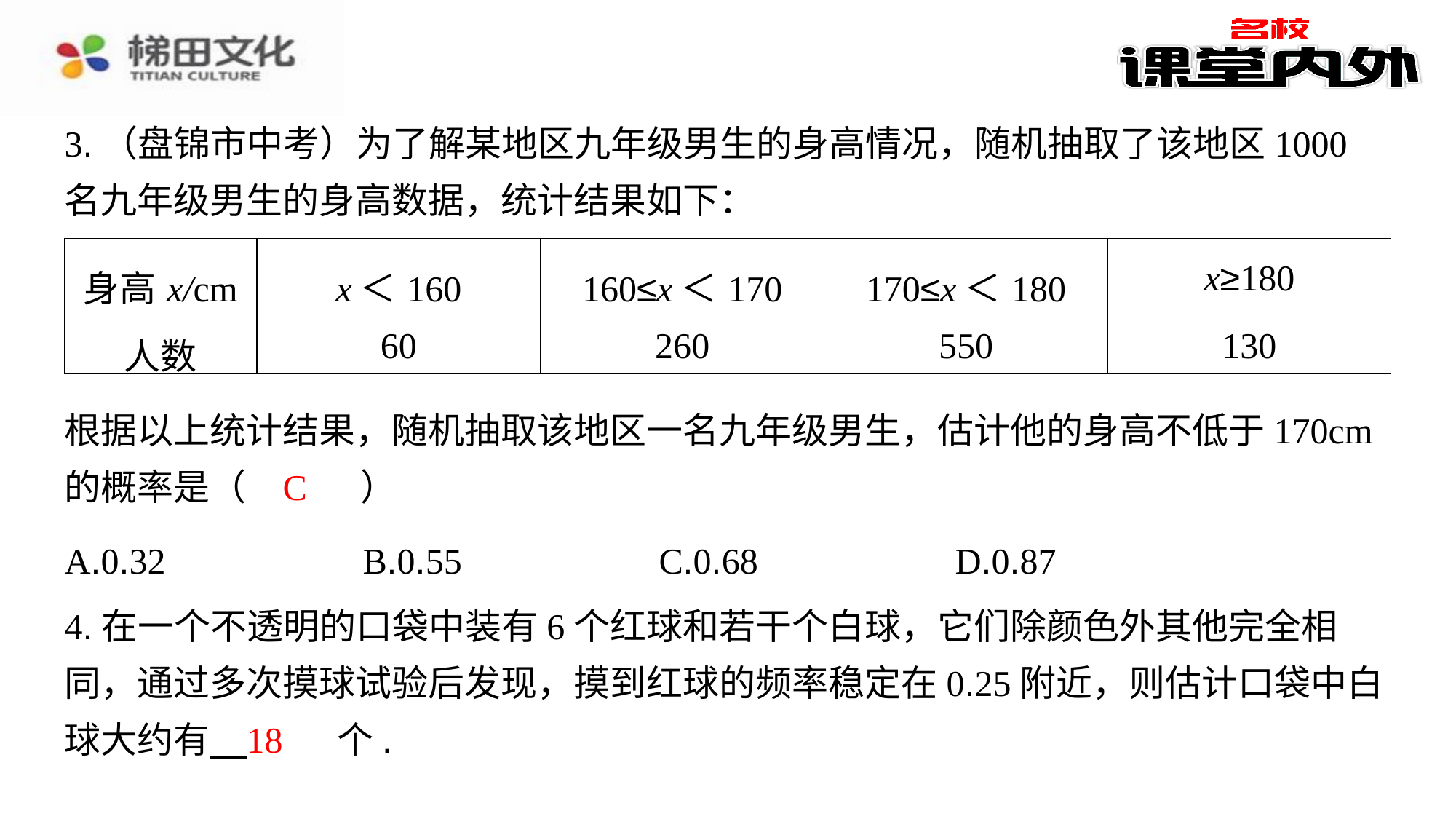

3.（盘锦市中考）为了解某地区九年级男生的身高情况，随机抽取了该地区1000名九年级男生的身高数据，统计结果如下：
| 身高x/cm | x＜160 | 160≤x＜170 | 170≤x＜180 | x≥180 |
| --- | --- | --- | --- | --- |
| 人数 | 60 | 260 | 550 | 130 |
根据以上统计结果，随机抽取该地区一名九年级男生，估计他的身高不低于170cm的概率是（　C　）
C
| A.0.32 | B.0.55 | C.0.68 | D.0.87 |
| --- | --- | --- | --- |
4.在一个不透明的口袋中装有6个红球和若干个白球，它们除颜色外其他完全相同，通过多次摸球试验后发现，摸到红球的频率稳定在0.25附近，则估计口袋中白球大约有 　18　⁠个.
18